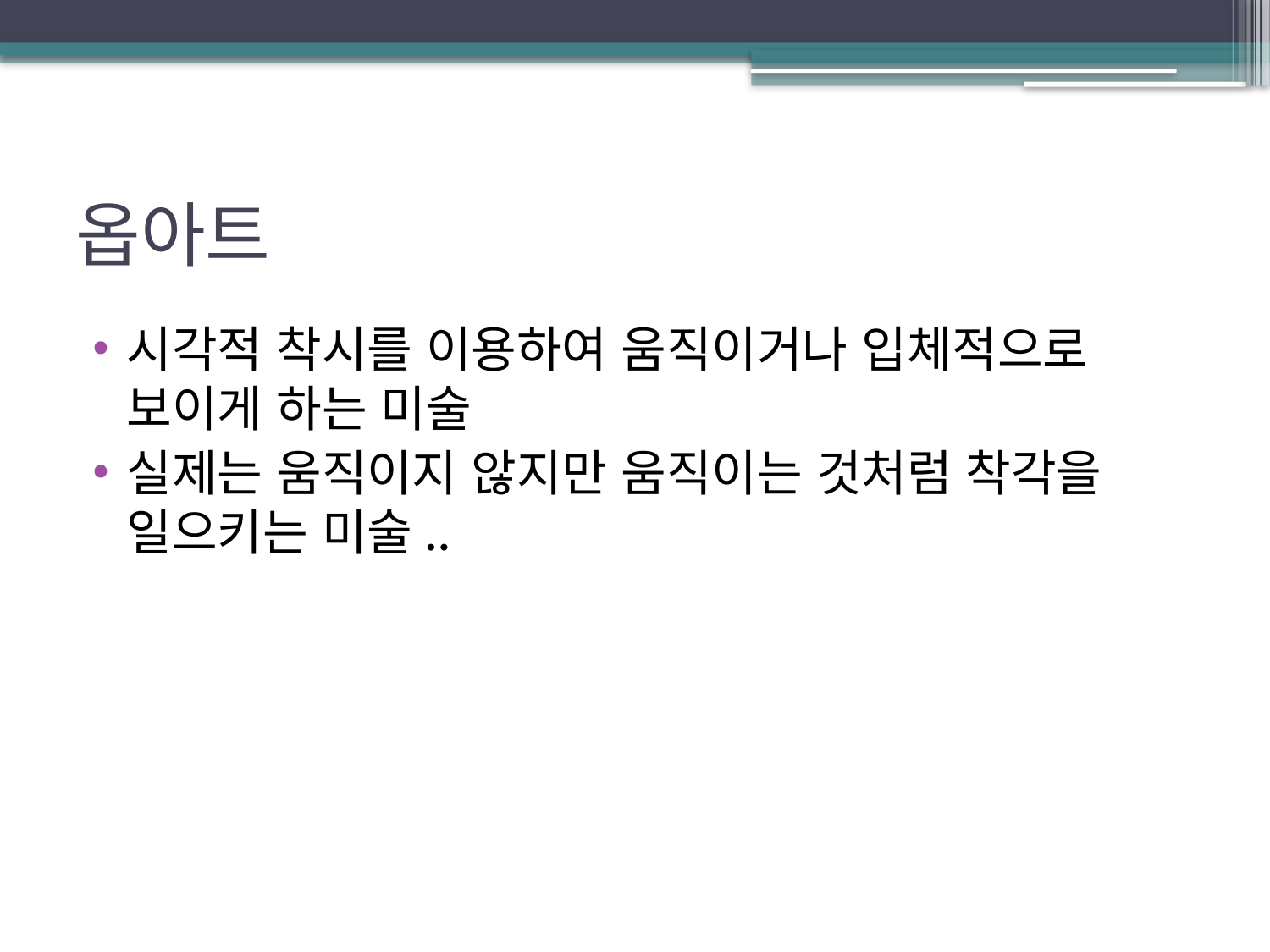

# 옵아트
시각적 착시를 이용하여 움직이거나 입체적으로 보이게 하는 미술
실제는 움직이지 않지만 움직이는 것처럼 착각을 일으키는 미술..